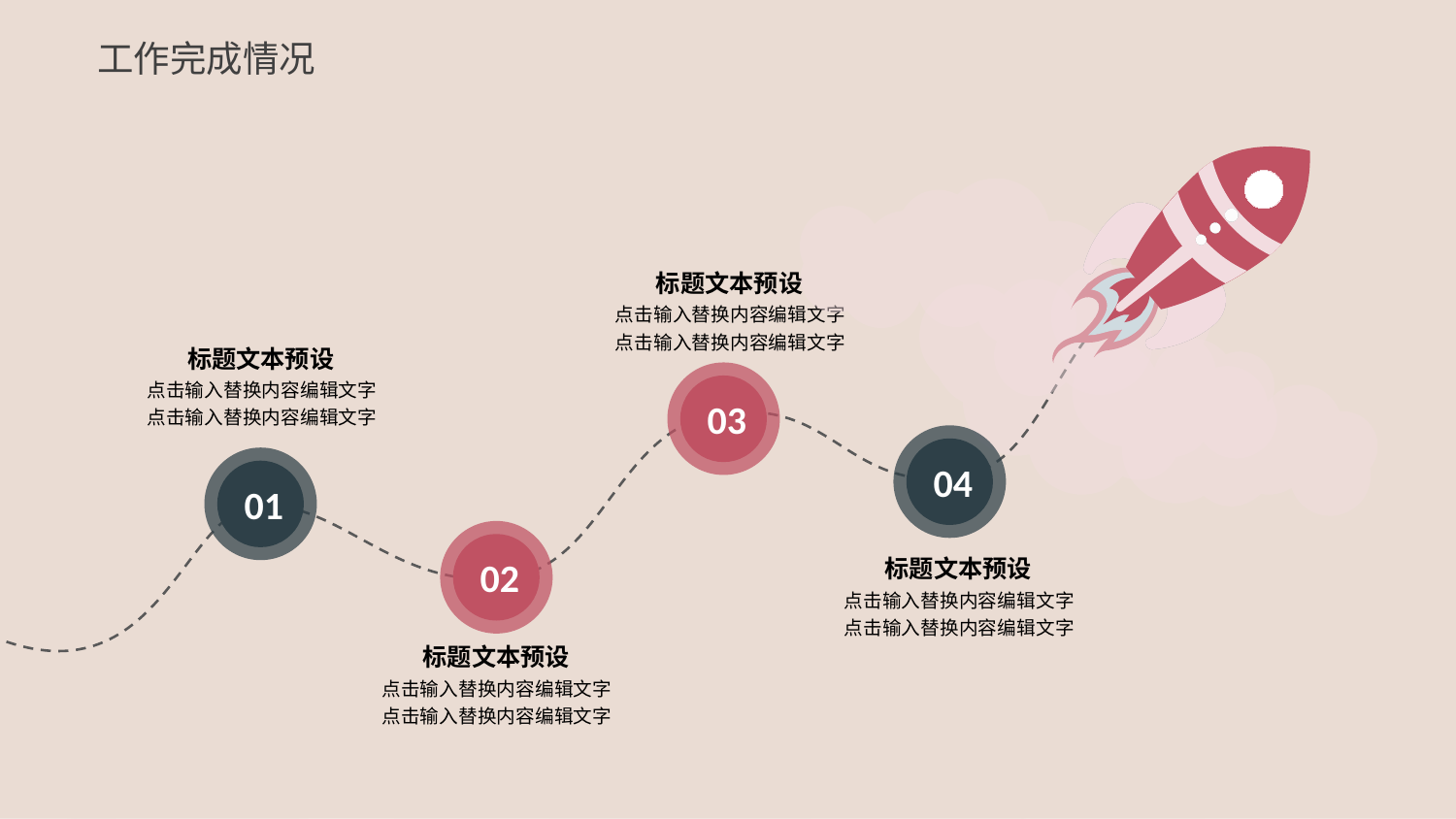

工作完成情况

标题文本预设
点击输入替换内容编辑文字
点击输入替换内容编辑文字

03

标题文本预设
点击输入替换内容编辑文字
点击输入替换内容编辑文字

01

04
标题文本预设
点击输入替换内容编辑文字
点击输入替换内容编辑文字

02
标题文本预设
点击输入替换内容编辑文字
点击输入替换内容编辑文字